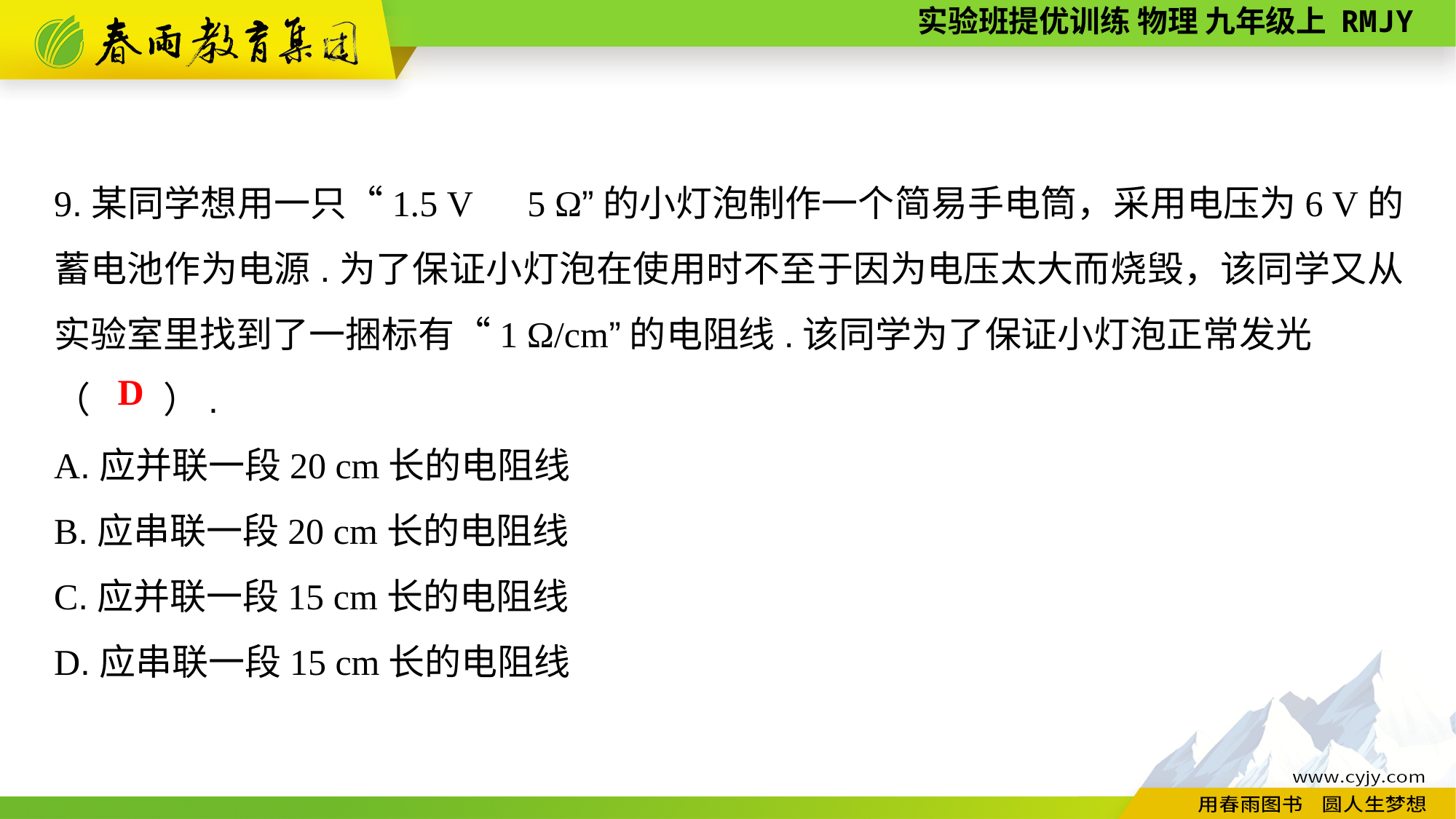

9.某同学想用一只“1.5 V　5 Ω”的小灯泡制作一个简易手电筒，采用电压为6 V的蓄电池作为电源.为了保证小灯泡在使用时不至于因为电压太大而烧毁，该同学又从实验室里找到了一捆标有“1 Ω/cm”的电阻线.该同学为了保证小灯泡正常发光
（　　）.
A.应并联一段20 cm长的电阻线
B.应串联一段20 cm长的电阻线
C.应并联一段15 cm长的电阻线
D.应串联一段15 cm长的电阻线
D